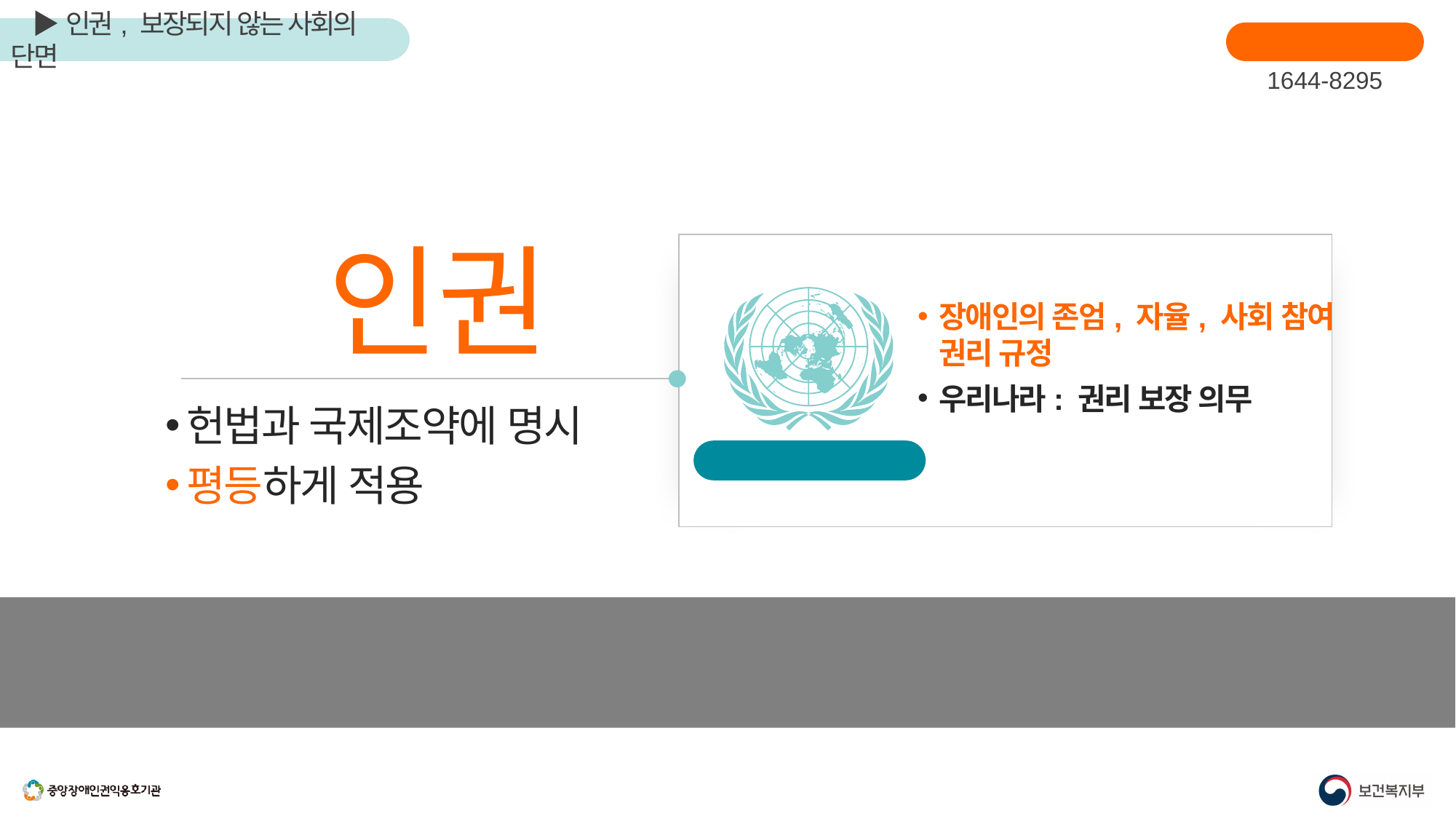

장애인학대신고
1644-8295
인권

헌법과 국제조약에 명시
평등하게 적용

장애인의 존엄, 자율, 사회 참여 권리 규정
우리나라: 권리 보장 의무
UN장애인권리협약

하지만
아직도 권리를 누리지 못하는 사람들 존재